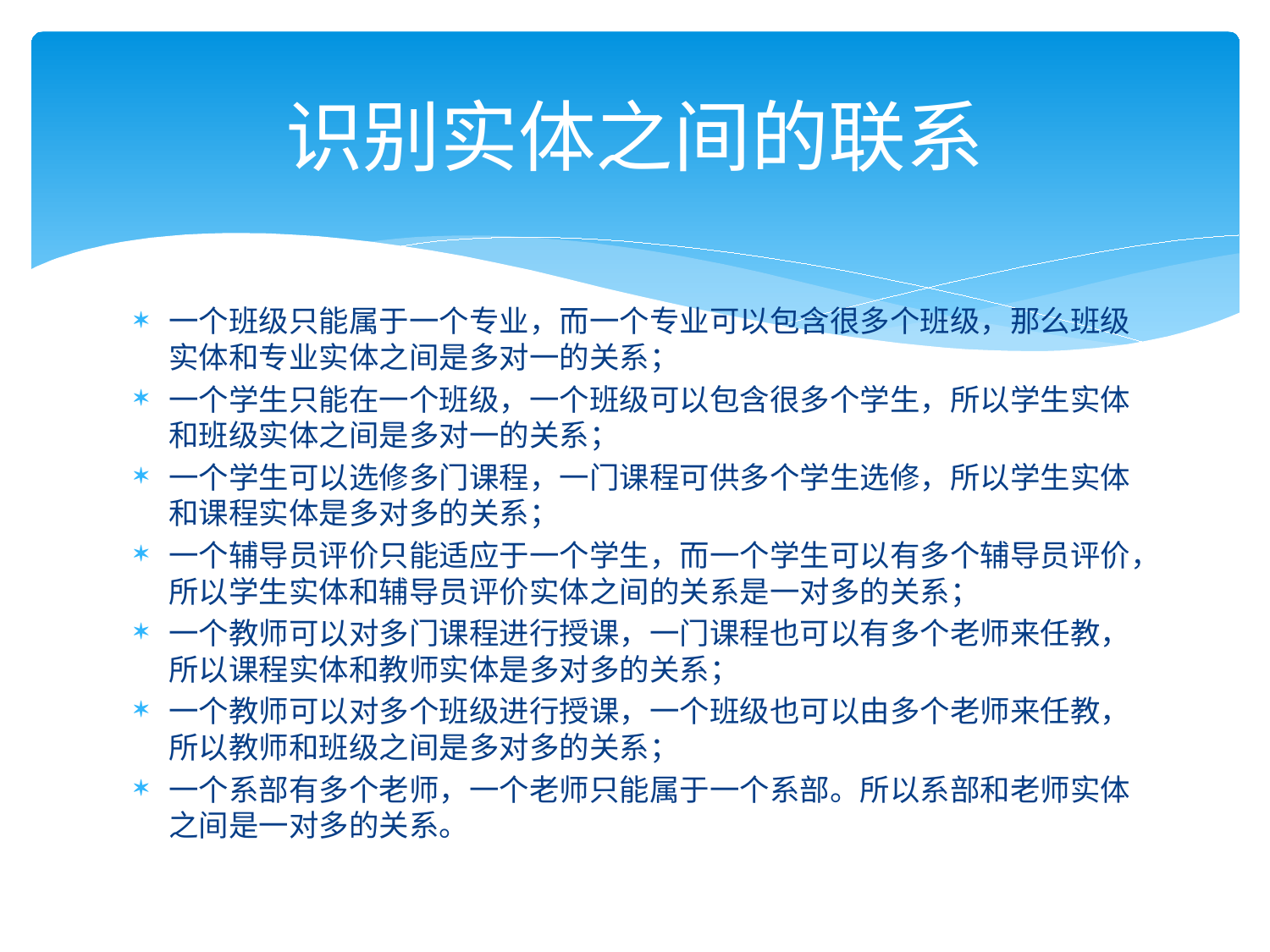

# 识别实体之间的联系
一个班级只能属于一个专业，而一个专业可以包含很多个班级，那么班级实体和专业实体之间是多对一的关系；
一个学生只能在一个班级，一个班级可以包含很多个学生，所以学生实体和班级实体之间是多对一的关系；
一个学生可以选修多门课程，一门课程可供多个学生选修，所以学生实体和课程实体是多对多的关系；
一个辅导员评价只能适应于一个学生，而一个学生可以有多个辅导员评价，所以学生实体和辅导员评价实体之间的关系是一对多的关系；
一个教师可以对多门课程进行授课，一门课程也可以有多个老师来任教，所以课程实体和教师实体是多对多的关系；
一个教师可以对多个班级进行授课，一个班级也可以由多个老师来任教，所以教师和班级之间是多对多的关系；
一个系部有多个老师，一个老师只能属于一个系部。所以系部和老师实体之间是一对多的关系。